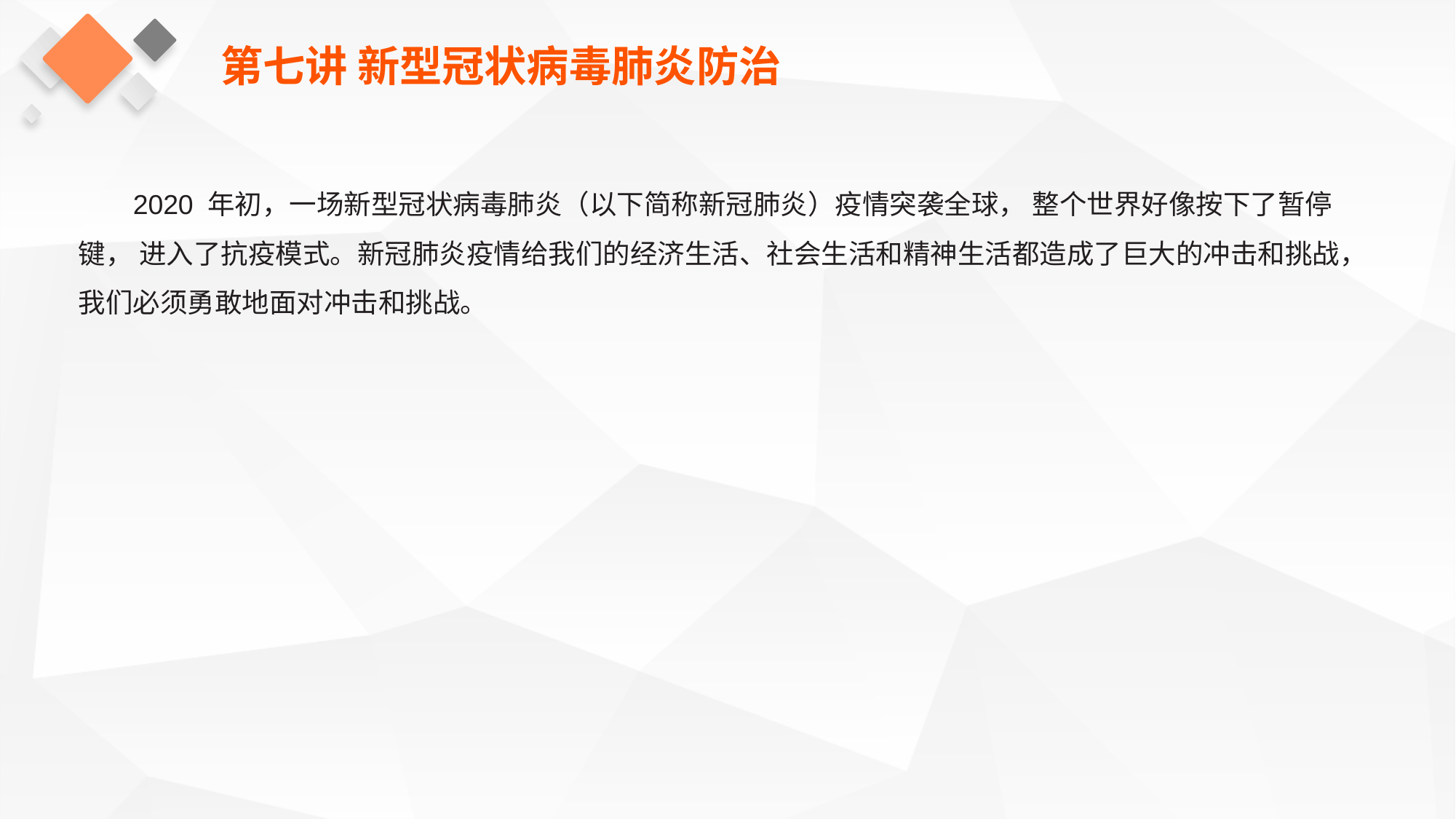

第七讲 新型冠状病毒肺炎防治
2020 年初，一场新型冠状病毒肺炎（以下简称新冠肺炎）疫情突袭全球， 整个世界好像按下了暂停键， 进入了抗疫模式。新冠肺炎疫情给我们的经济生活、社会生活和精神生活都造成了巨大的冲击和挑战，我们必须勇敢地面对冲击和挑战。